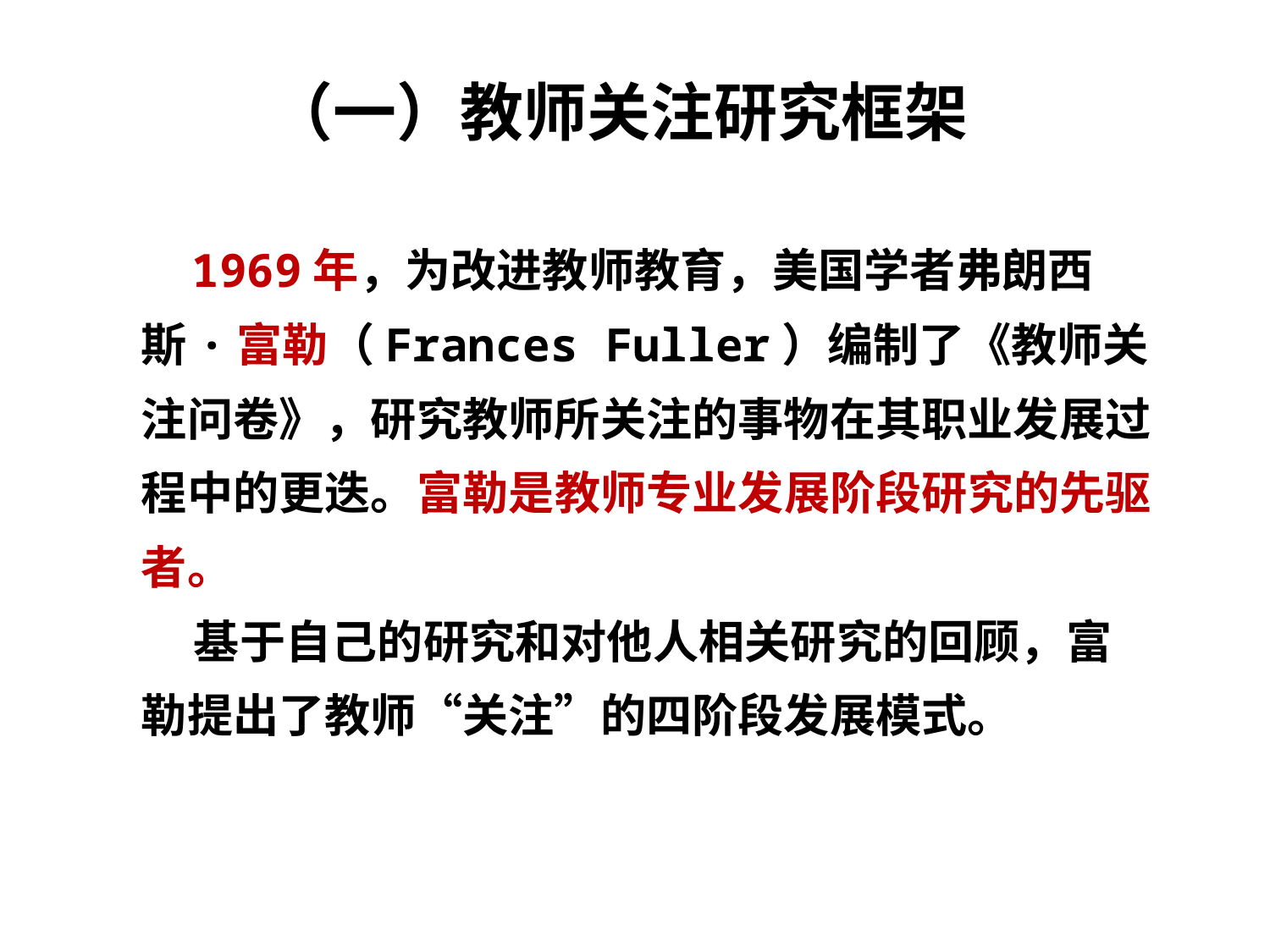

（一）教师关注研究框架
    1969年，为改进教师教育，美国学者弗朗西斯·富勒（Frances Fuller）编制了《教师关注问卷》，研究教师所关注的事物在其职业发展过程中的更迭。富勒是教师专业发展阶段研究的先驱者。
    基于自己的研究和对他人相关研究的回顾，富勒提出了教师“关注”的四阶段发展模式。